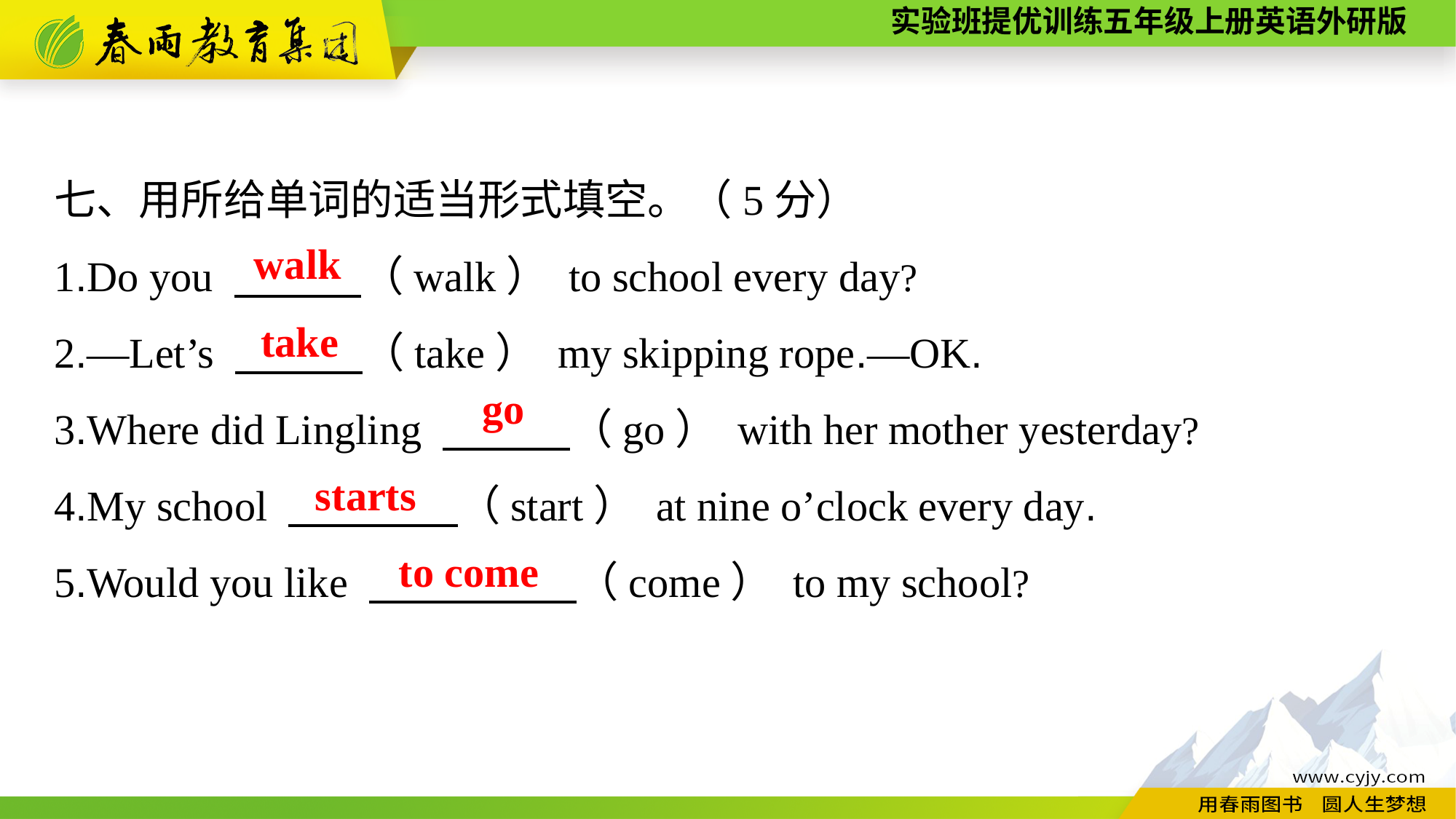

七、用所给单词的适当形式填空。（5分）
1.Do you 　　　（walk） to school every day?
2.—Let’s 　　　（take） my skipping rope.—OK.
3.Where did Lingling 　　　（go） with her mother yesterday?
4.My school 　　　　（start） at nine o’clock every day.
5.Would you like 　    　　　（come） to my school?
walk
take
go
starts
to come